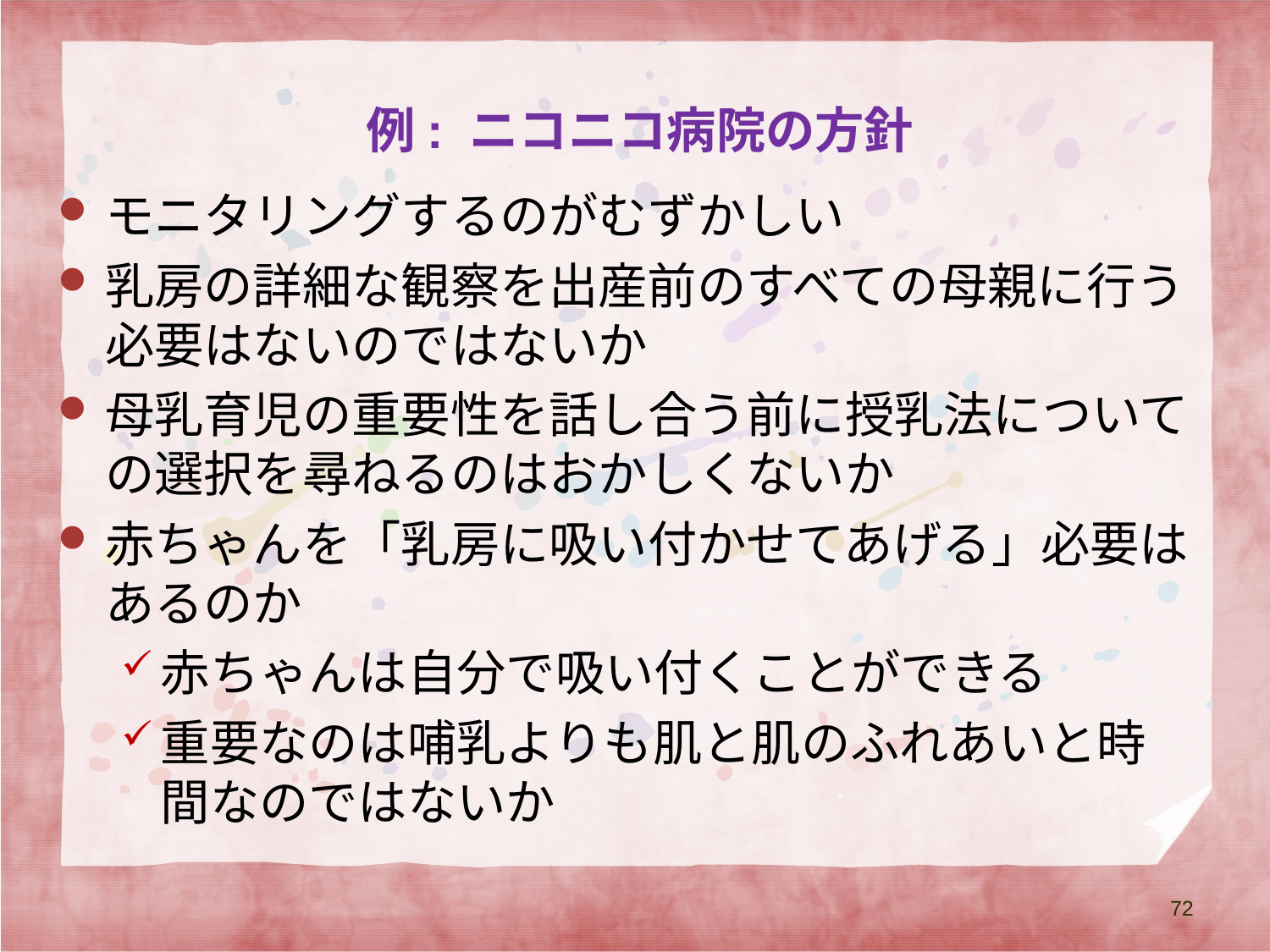

# 例: ニコニコ病院の方針
モニタリングするのがむずかしい
乳房の詳細な観察を出産前のすべての母親に行う必要はないのではないか
母乳育児の重要性を話し合う前に授乳法についての選択を尋ねるのはおかしくないか
赤ちゃんを「乳房に吸い付かせてあげる」必要はあるのか
赤ちゃんは自分で吸い付くことができる
重要なのは哺乳よりも肌と肌のふれあいと時間なのではないか

72